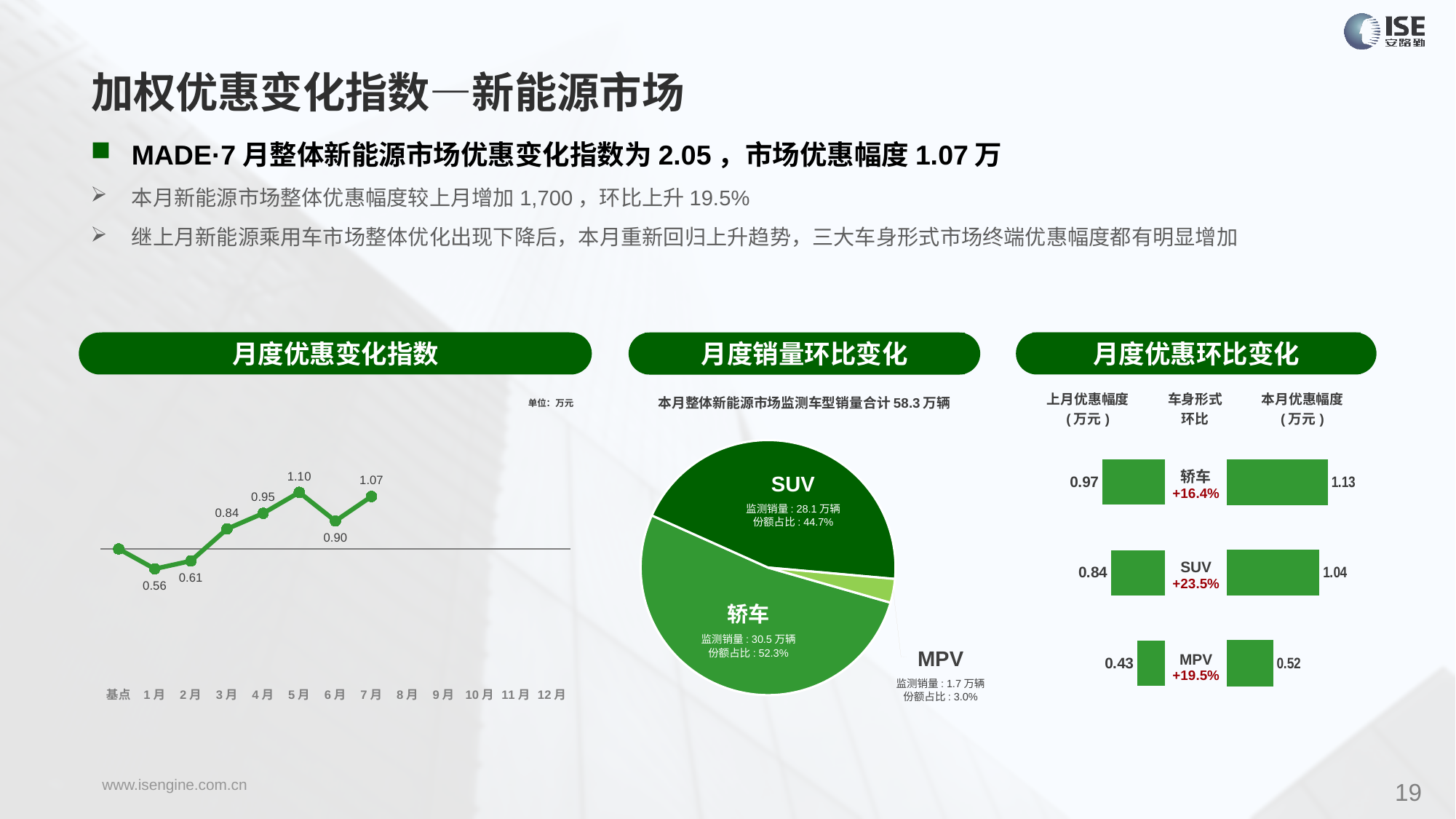

加权优惠变化指数—新能源市场
MADE·7月整体新能源市场优惠变化指数为2.05，市场优惠幅度1.07万
本月新能源市场整体优惠幅度较上月增加1,700，环比上升19.5%
继上月新能源乘用车市场整体优化出现下降后，本月重新回归上升趋势，三大车身形式市场终端优惠幅度都有明显增加
月度优惠变化指数

月度优惠环比变化

月度销量环比变化

### Chart

| Category | Y2022 |
|---|---|
| 基点 | 0.0 |
| 1月 | -0.78 |
| 2月 | -0.47 |
| 3月 | 0.78 |
| 4月 | 1.39 |
| 5月 | 2.21 |
| 6月 | 1.09 |
| 7月 | 2.05 |
| 8月 | None |
| 9月 | None |
| 10月 | None |
| 11月 | None |
| 12月 | None |
本月整体新能源市场监测车型销量合计58.3万辆
| 上月优惠幅度 (万元) | 车身形式 环比 | 本月优惠幅度 (万元) |
| --- | --- | --- |
单位：万元

### Chart

| Category | 车身市场 |
|---|---|
| 轿车 | 304861.0 |
| SUV | 260801.0 |
| MPV | 17604.0 |
| 轿车 +16.4% |
| --- |
| SUV +23.5% |
| MPV +19.5% |

### Chart

| Category | 成交均价 |
|---|---|
| 轿车 | 0.97 |
| SUV | 0.84 |
| MPV | 0.43 |

### Chart

| Category | 成交均价 |
|---|---|
| 轿车 | 1.1334318164671786 |
| SUV | 1.0390932243357909 |
| MPV | 0.5190837309702355 |
SUV
监测销量: 28.1万辆
份额占比: 44.7%
轿车
监测销量: 30.5万辆
份额占比: 52.3%
MPV
监测销量: 1.7万辆
份额占比: 3.0%
19